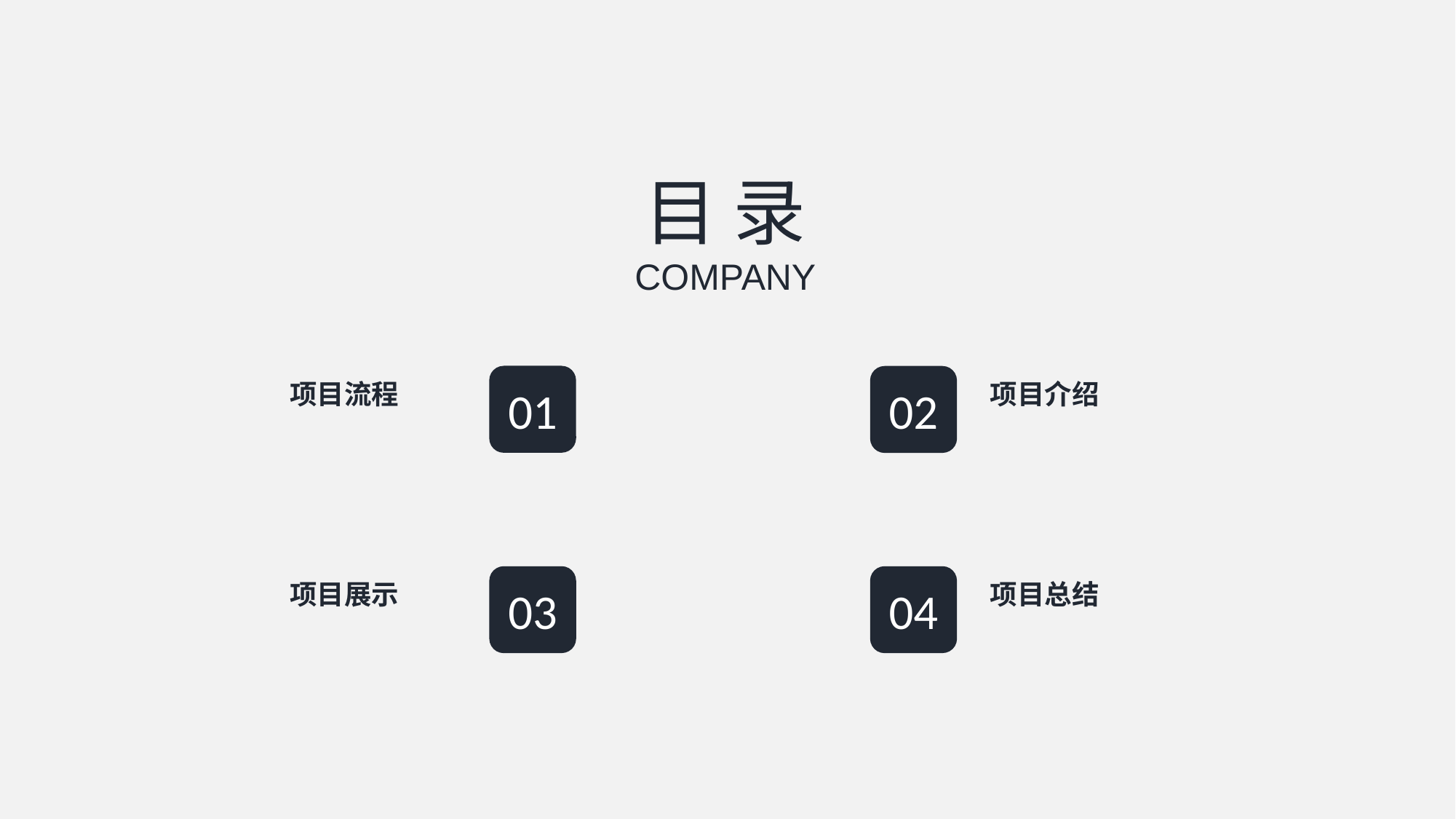

目 录
COMPANY

项目流程
项目介绍
01
02

项目展示
项目总结
03
04